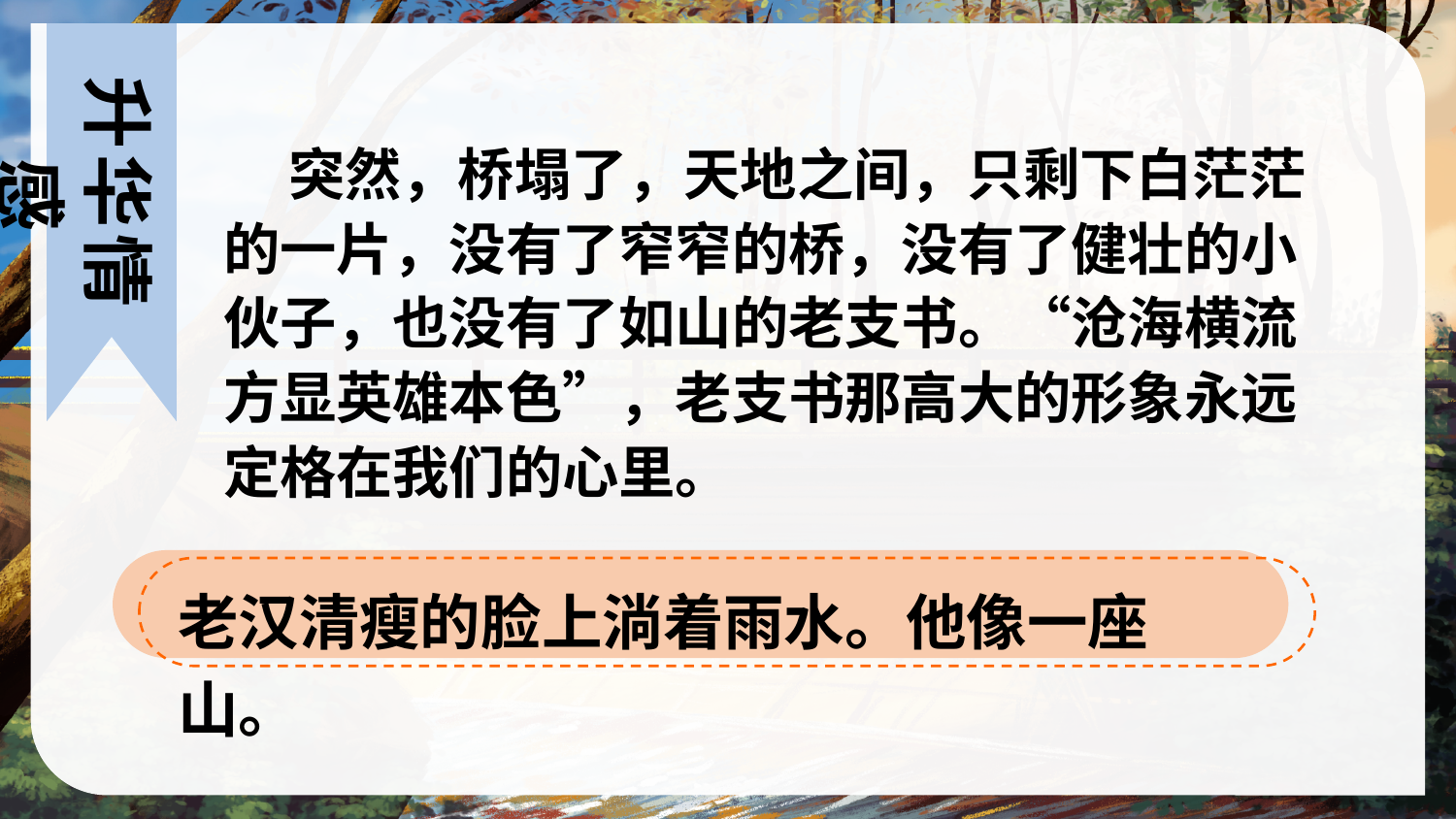

升华情感
    突然，桥塌了，天地之间，只剩下白茫茫的一片，没有了窄窄的桥，没有了健壮的小伙子，也没有了如山的老支书。“沧海横流方显英雄本色”，老支书那高大的形象永远定格在我们的心里。

老汉清瘦的脸上淌着雨水。他像一座山。